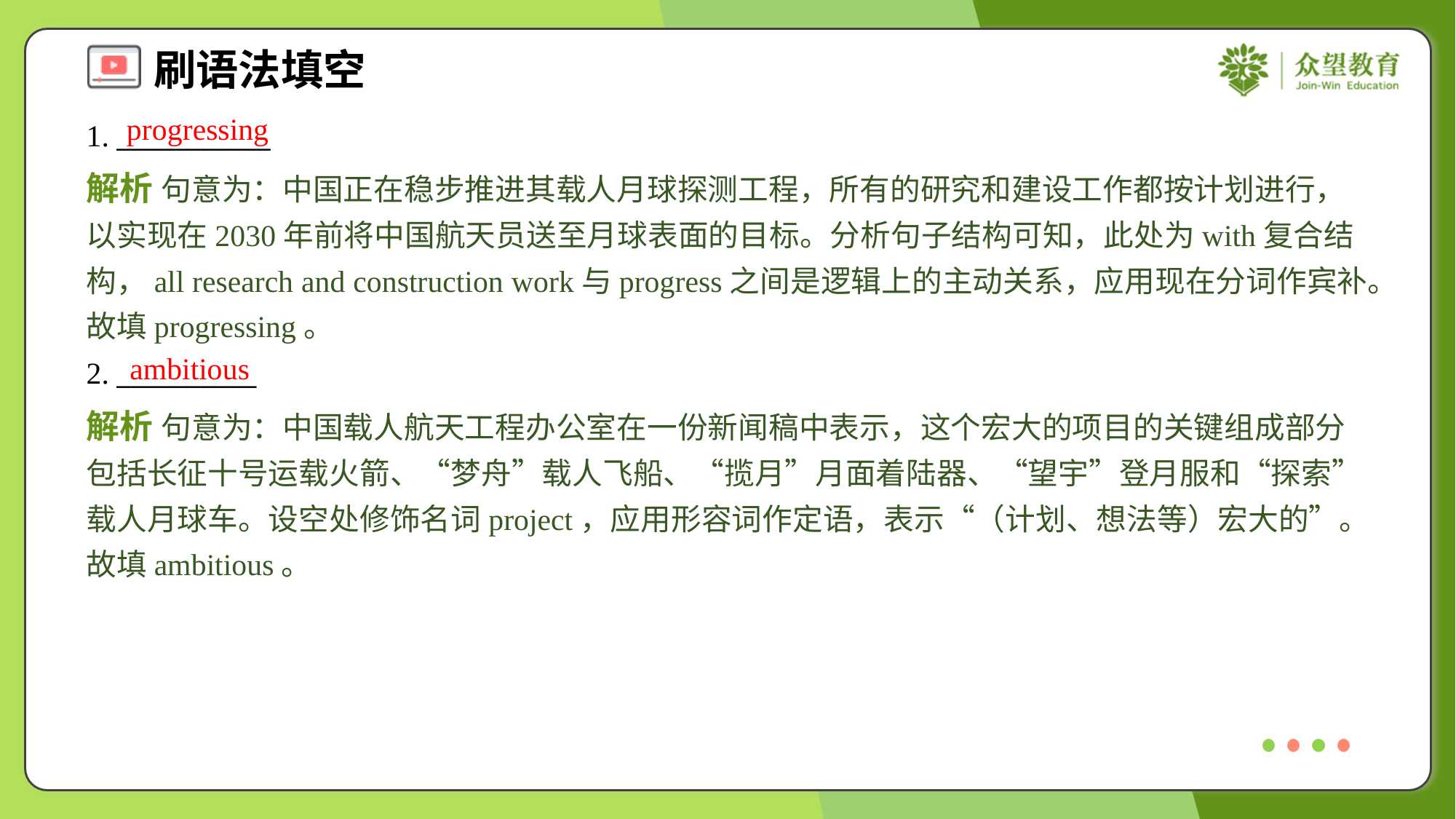

progressing
1. ___________
解析 句意为：中国正在稳步推进其载人月球探测工程，所有的研究和建设工作都按计划进行，以实现在2030年前将中国航天员送至月球表面的目标。分析句子结构可知，此处为with复合结构，all research and construction work与progress之间是逻辑上的主动关系，应用现在分词作宾补。故填progressing。
ambitious
2. __________
解析 句意为：中国载人航天工程办公室在一份新闻稿中表示，这个宏大的项目的关键组成部分包括长征十号运载火箭、“梦舟”载人飞船、“揽月”月面着陆器、“望宇”登月服和“探索”载人月球车。设空处修饰名词project，应用形容词作定语，表示“（计划、想法等）宏大的”。故填ambitious。